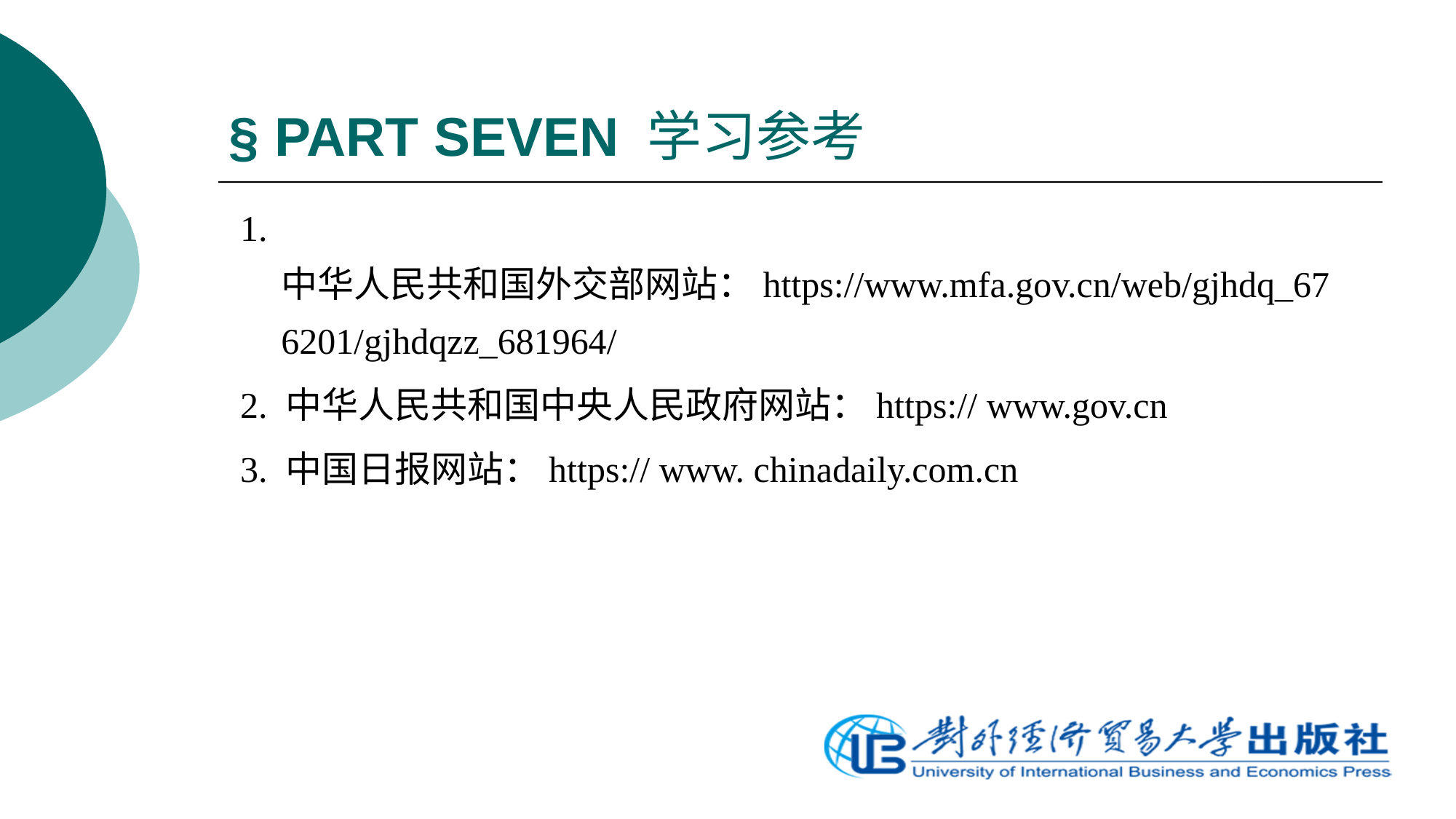

# § PART SEVEN 学习参考
1. 中华人民共和国外交部网站：https://www.mfa.gov.cn/web/gjhdq_676201/gjhdqzz_681964/
2. 中华人民共和国中央人民政府网站：https:// www.gov.cn
3. 中国日报网站：https:// www. chinadaily.com.cn